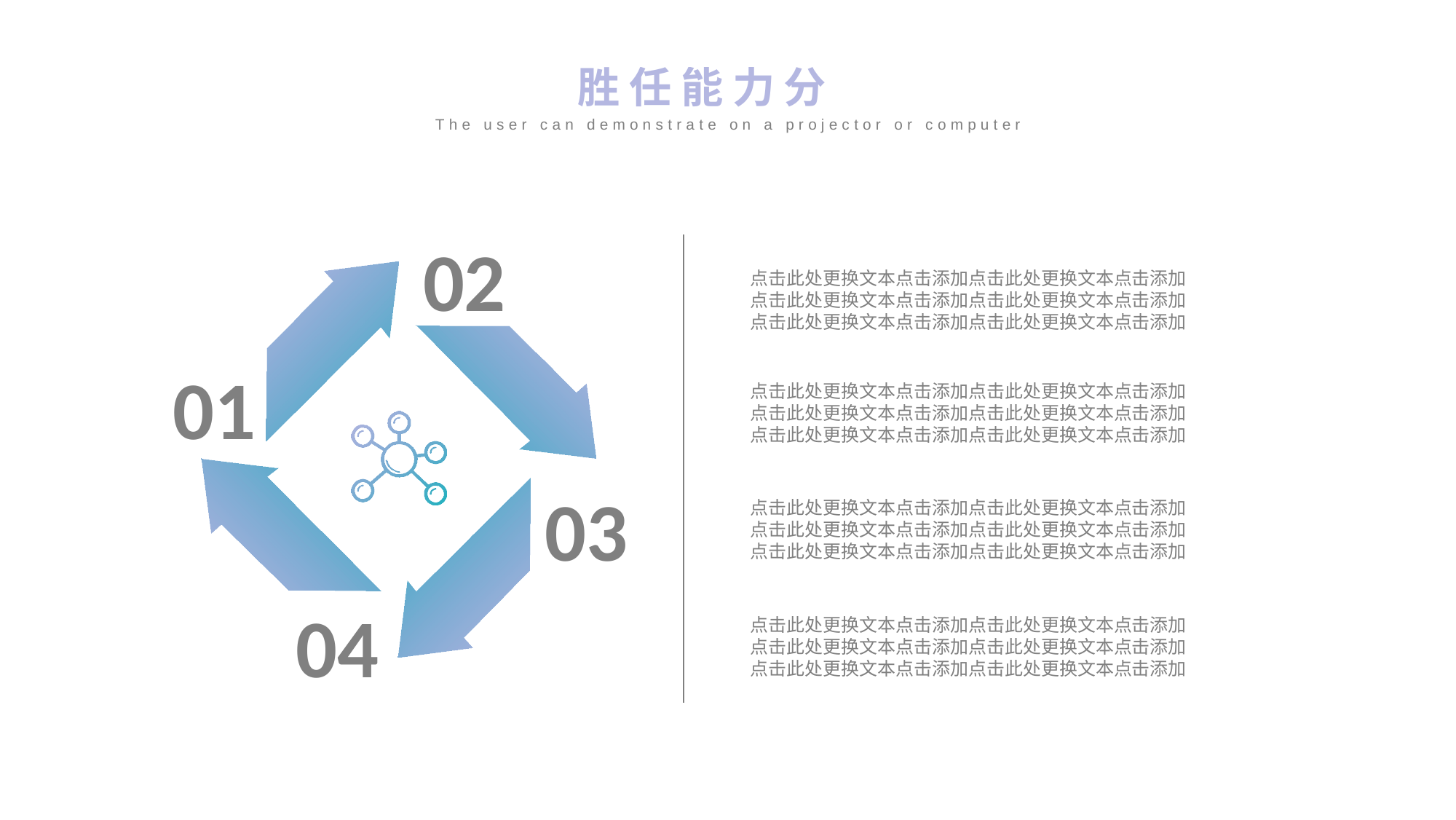

胜任能力分析
The user can demonstrate on a projector or computer
02

01

03

04
点击此处更换文本点击添加点击此处更换文本点击添加
点击此处更换文本点击添加点击此处更换文本点击添加
点击此处更换文本点击添加点击此处更换文本点击添加
点击此处更换文本点击添加点击此处更换文本点击添加
点击此处更换文本点击添加点击此处更换文本点击添加
点击此处更换文本点击添加点击此处更换文本点击添加
点击此处更换文本点击添加点击此处更换文本点击添加
点击此处更换文本点击添加点击此处更换文本点击添加
点击此处更换文本点击添加点击此处更换文本点击添加
点击此处更换文本点击添加点击此处更换文本点击添加
点击此处更换文本点击添加点击此处更换文本点击添加
点击此处更换文本点击添加点击此处更换文本点击添加